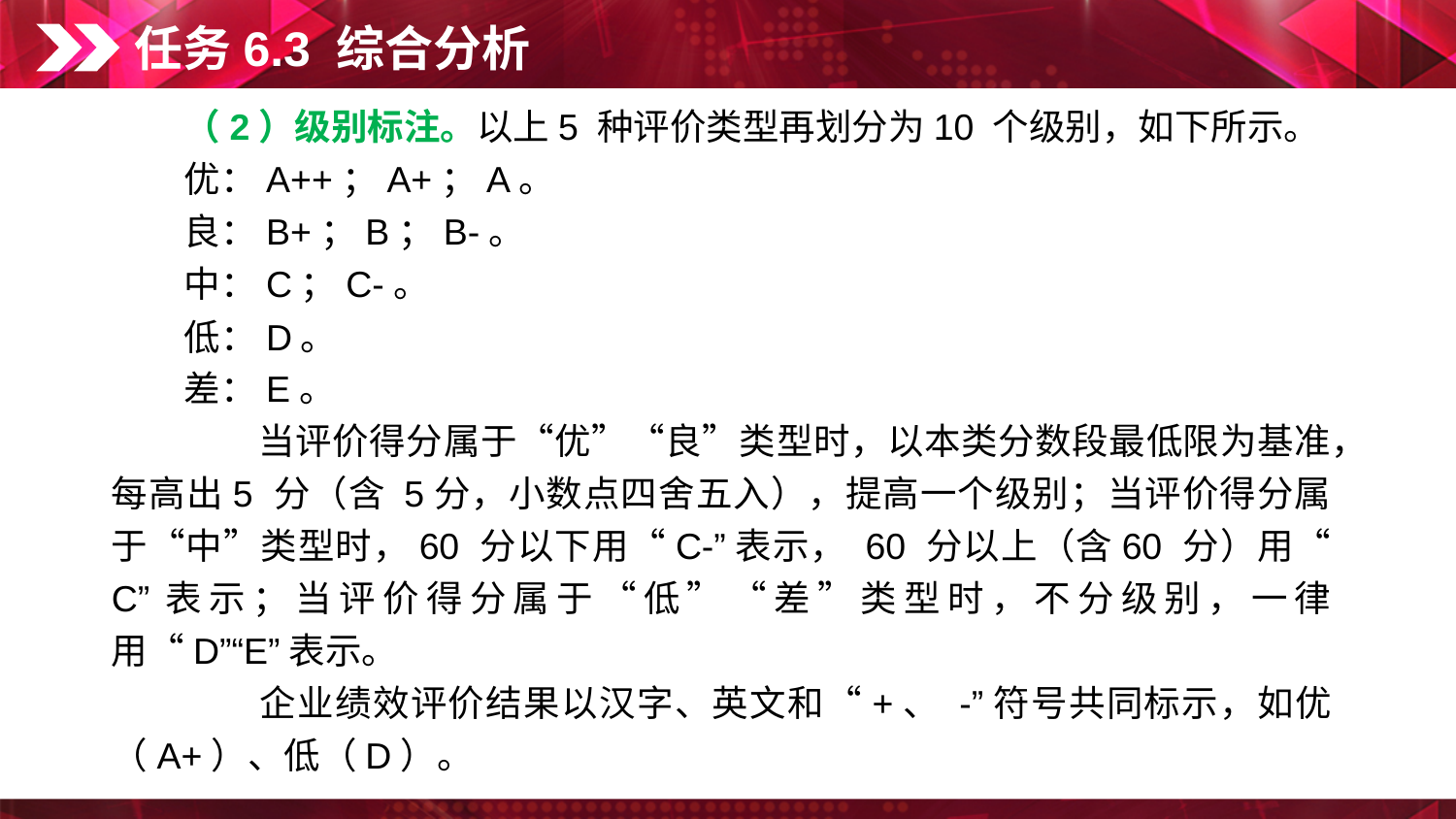

任务6.3 综合分析

（2）级别标注。以上5 种评价类型再划分为10 个级别，如下所示。
优：A++；A+；A。
良：B+；B；B-。
中：C；C-。
低：D。
差：E。
　　当评价得分属于“优”“良”类型时，以本类分数段最低限为基准，每高出5 分（含 5分，小数点四舍五入），提高一个级别；当评价得分属于“中”类型时，60 分以下用“C-”表示， 60 分以上（含60 分）用“ C”表示；当评价得分属于“低”“差”类型时，不分级别，一律用“D”“E”表示。
　　企业绩效评价结果以汉字、英文和“+、 -”符号共同标示，如优（A+）、低（D）。